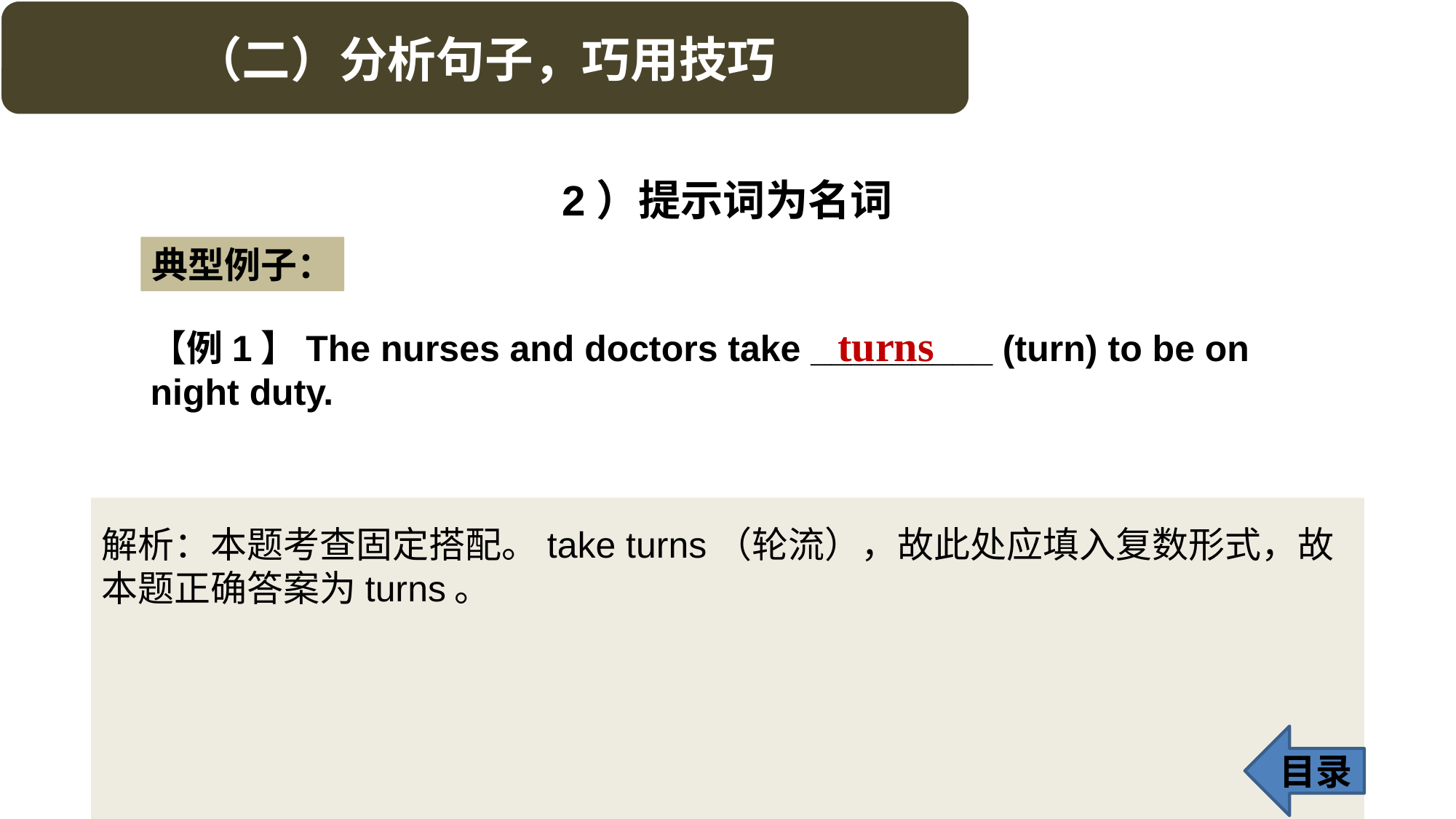

（二）分析句子，巧用技巧
2）提示词为名词
典型例子：
turns
【例1】The nurses and doctors take _________ (turn) to be on night duty.

解析：本题考查固定搭配。take turns（轮流），故此处应填入复数形式，故本题正确答案为turns。
目录
27